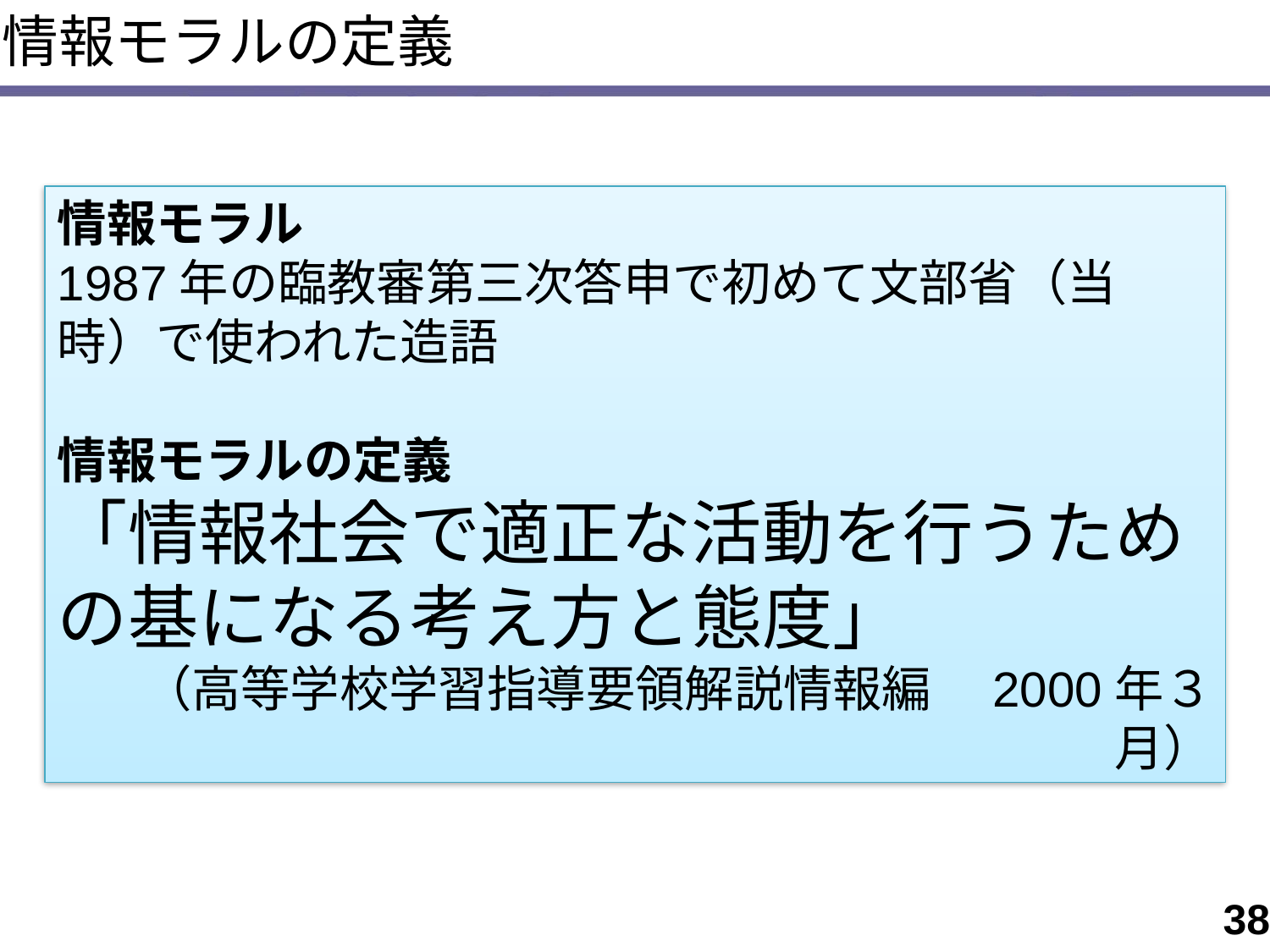

情報モラルの定義
情報モラル
1987年の臨教審第三次答申で初めて文部省（当時）で使われた造語

情報モラルの定義
「情報社会で適正な活動を行うための基になる考え方と態度」
（高等学校学習指導要領解説情報編　2000年３月）
38